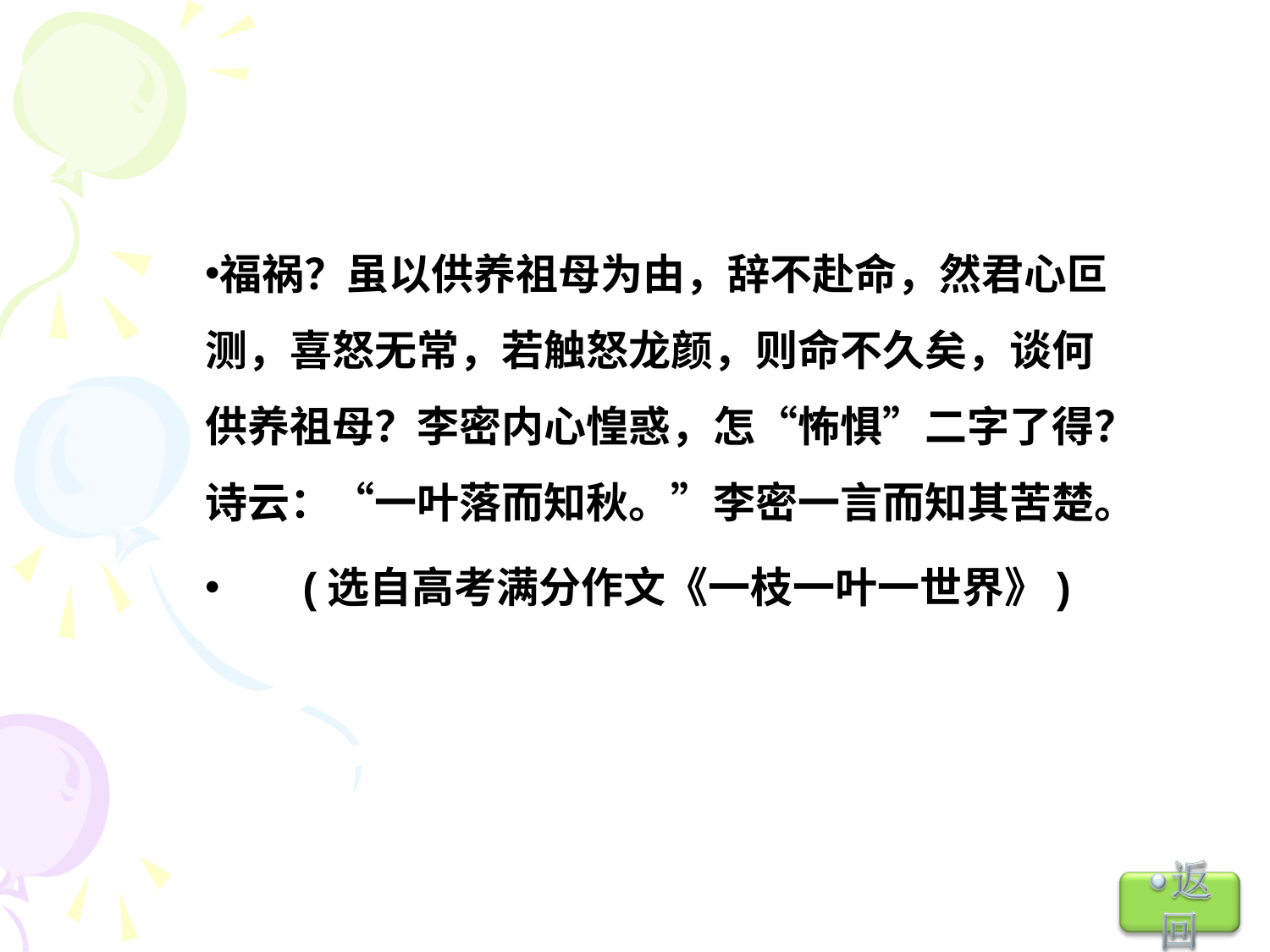

福祸？虽以供养祖母为由，辞不赴命，然君心叵测，喜怒无常，若触怒龙颜，则命不久矣，谈何供养祖母？李密内心惶惑，怎“怖惧”二字了得？诗云：“一叶落而知秋。”李密一言而知其苦楚。
       (选自高考满分作文《一枝一叶一世界》)